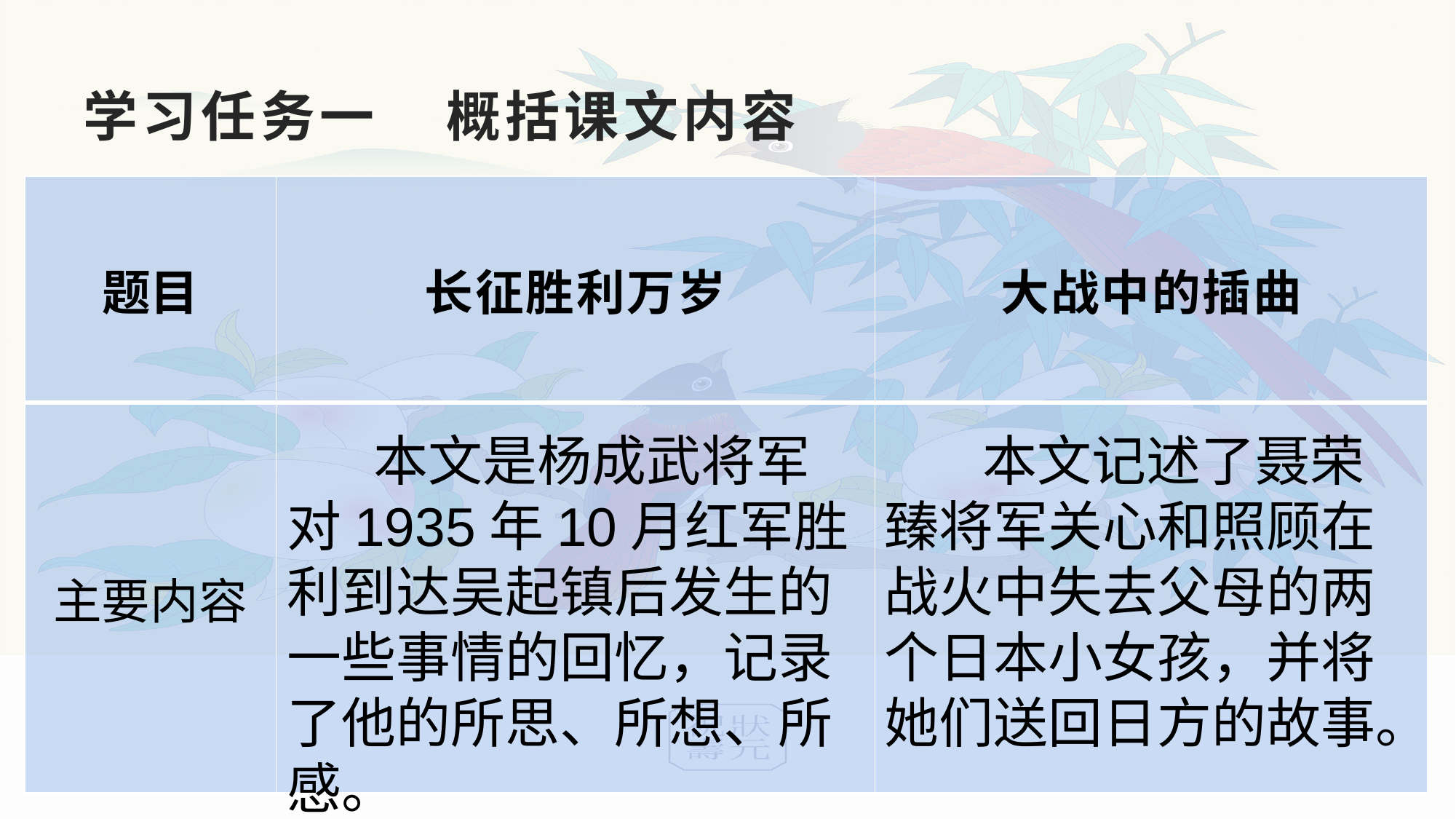

# 学习任务一    概括课文内容
| 题目 | 长征胜利万岁 | 大战中的插曲 |
| --- | --- | --- |
| 主要内容 |  |  |
             本文是杨成武将军对1935年10月红军胜利到达吴起镇后发生的一些事情的回忆，记录了他的所思、所想、所感。
       本文记述了聂荣臻将军关心和照顾在战火中失去父母的两个日本小女孩，并将她们送回日方的故事。